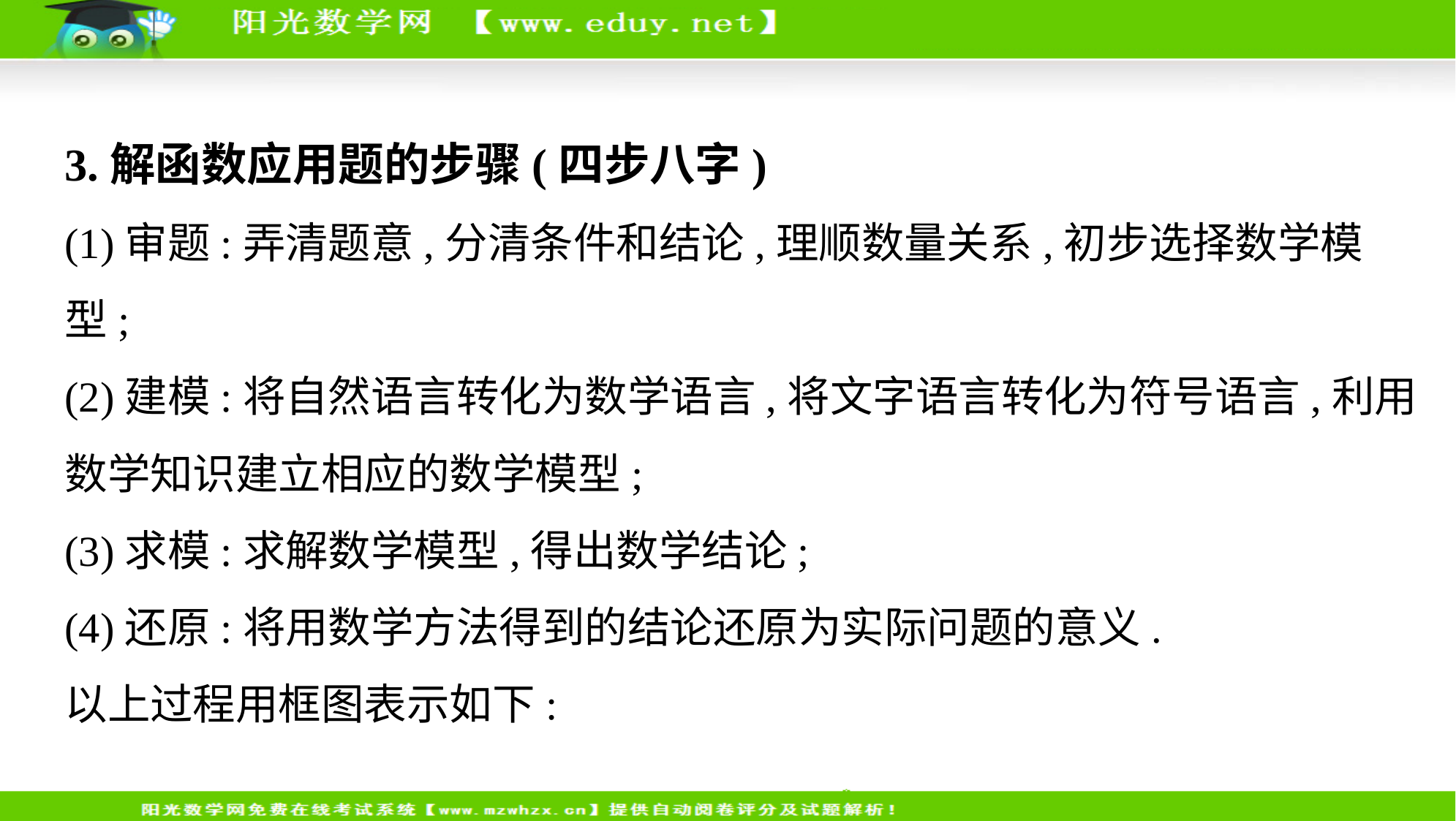

3.解函数应用题的步骤(四步八字)
(1)审题:弄清题意,分清条件和结论,理顺数量关系,初步选择数学模型;
(2)建模:将自然语言转化为数学语言,将文字语言转化为符号语言,利用
数学知识建立相应的数学模型;
(3)求模:求解数学模型,得出数学结论;
(4)还原:将用数学方法得到的结论还原为实际问题的意义.
以上过程用框图表示如下: